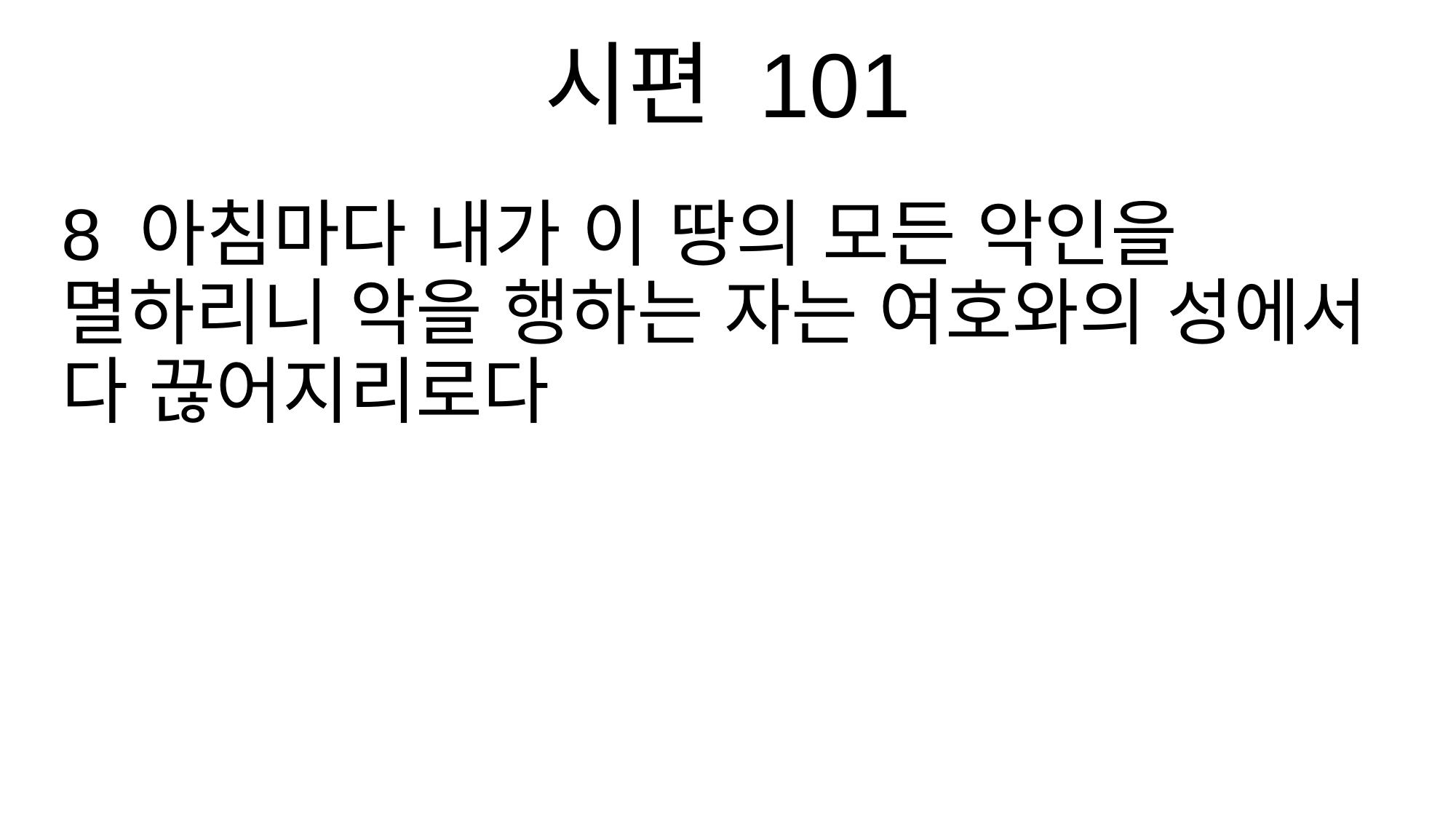

시편 101
8 아침마다 내가 이 땅의 모든 악인을 멸하리니 악을 행하는 자는 여호와의 성에서 다 끊어지리로다